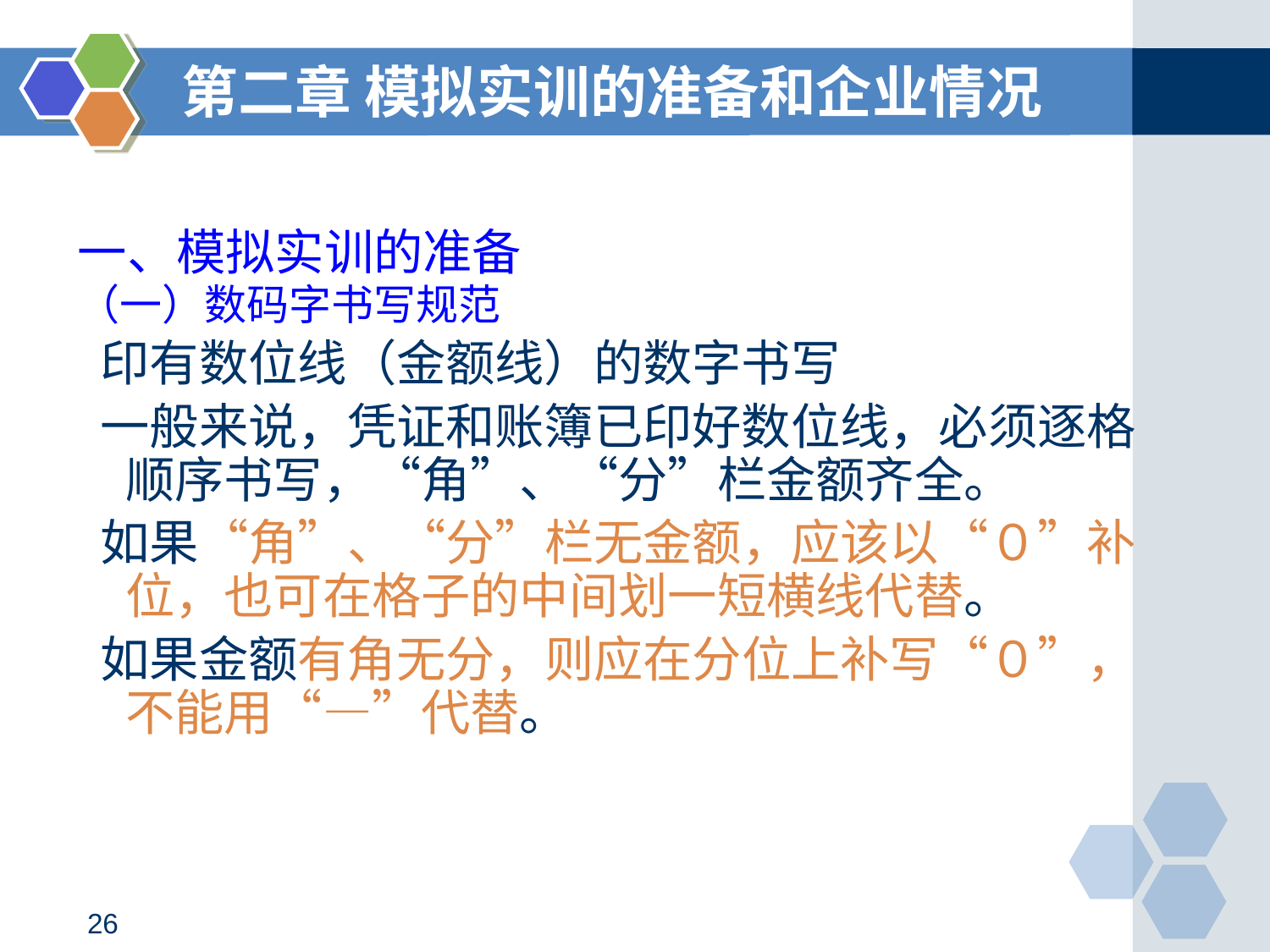

第二章 模拟实训的准备和企业情况
# 一、模拟实训的准备
（一）数码字书写规范
 印有数位线（金额线）的数字书写
 一般来说，凭证和账簿已印好数位线，必须逐格顺序书写，“角”、“分”栏金额齐全。
 如果“角”、“分”栏无金额，应该以“０”补位，也可在格子的中间划一短横线代替。
 如果金额有角无分，则应在分位上补写“０”，不能用“—”代替。